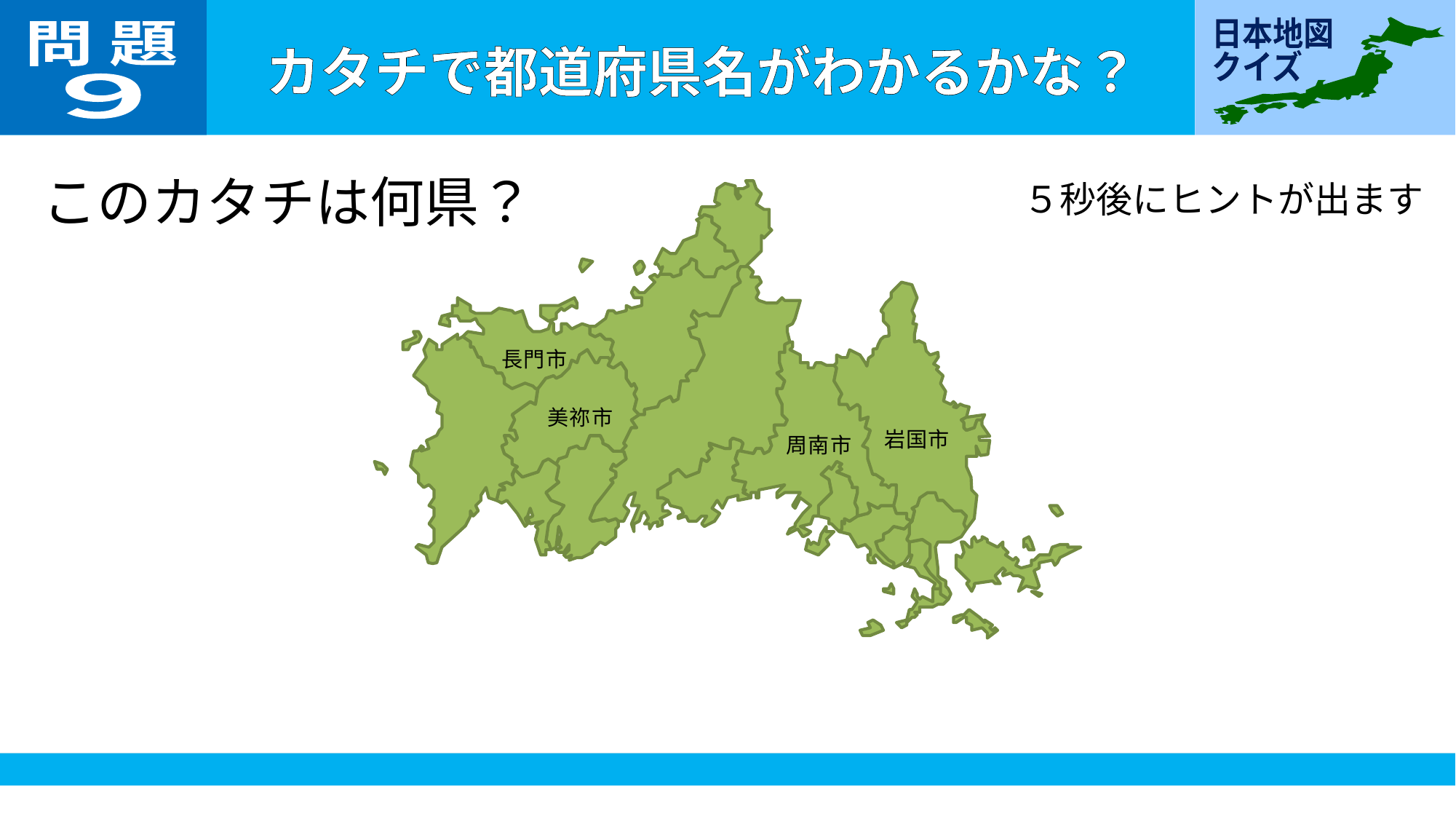

問 題
９
このカタチは何県？
５秒後にヒントが出ます

長門市
美祢市
岩国市
周南市